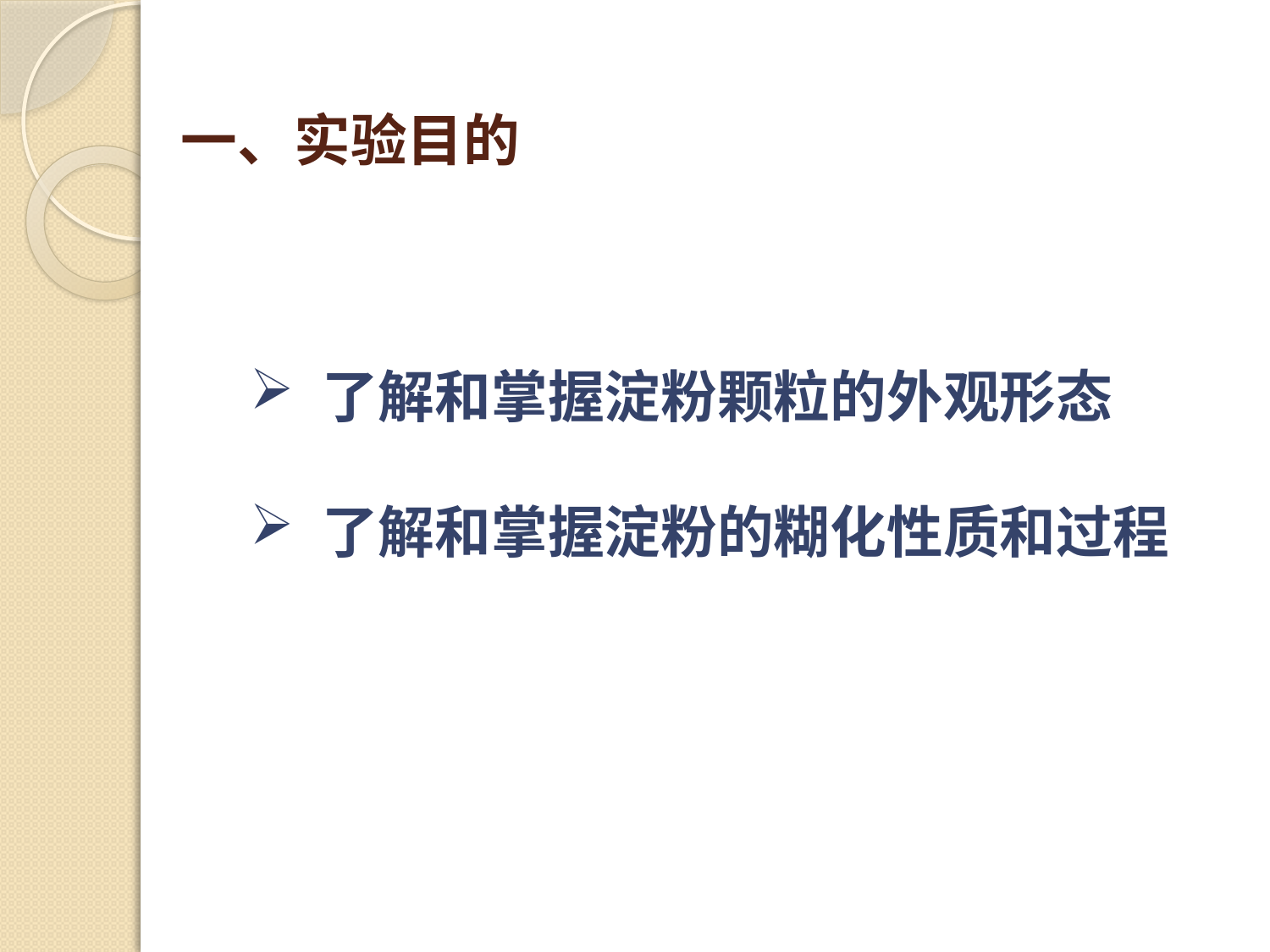

# 一、实验目的
 了解和掌握淀粉颗粒的外观形态
 了解和掌握淀粉的糊化性质和过程